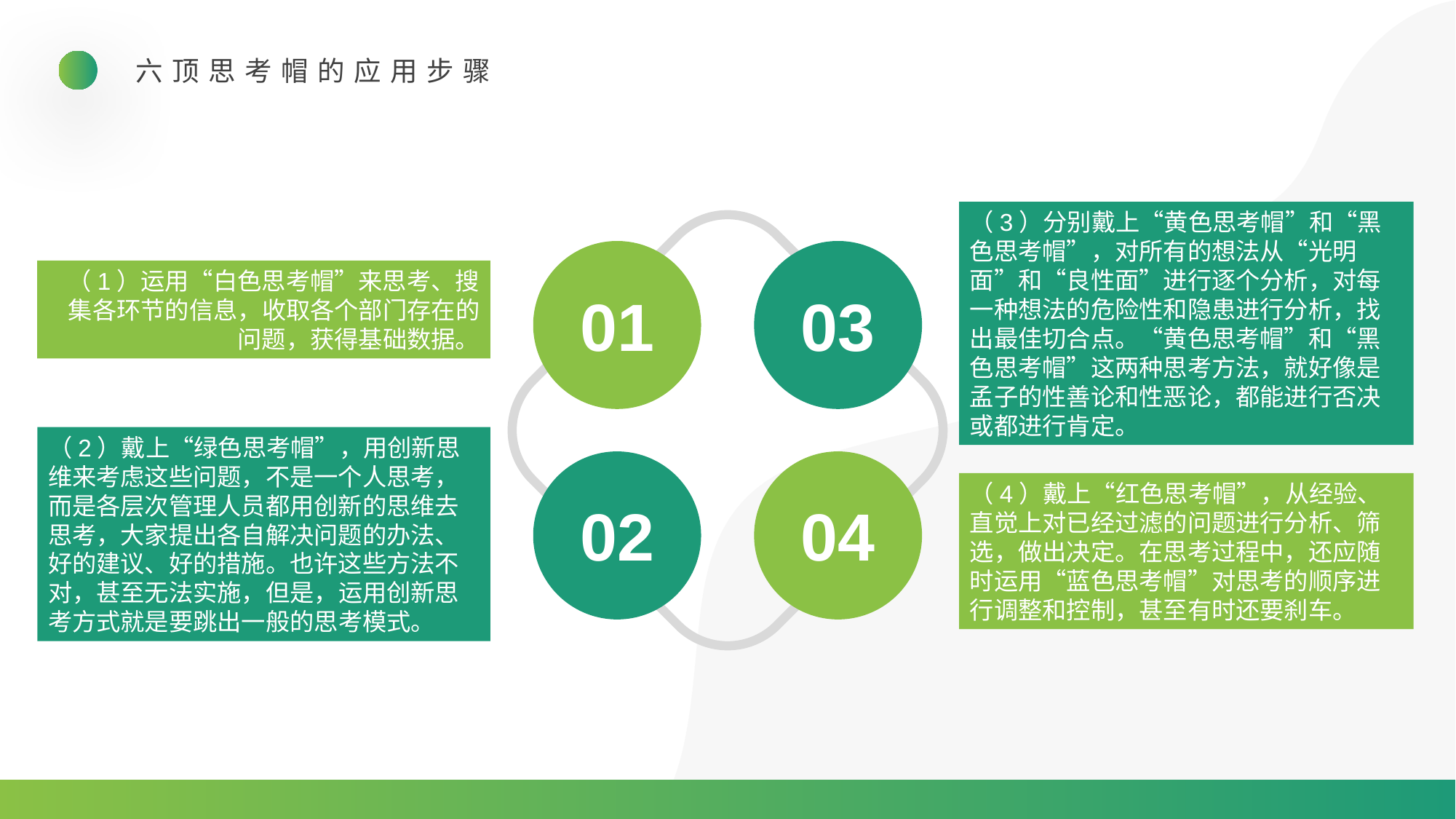

六顶思考帽的应用步骤
（3）分别戴上“黄色思考帽”和“黑色思考帽”，对所有的想法从“光明面”和“良性面”进行逐个分析，对每一种想法的危险性和隐患进行分析，找出最佳切合点。“黄色思考帽”和“黑色思考帽”这两种思考方法，就好像是孟子的性善论和性恶论，都能进行否决或都进行肯定。

（1）运用“白色思考帽”来思考、搜集各环节的信息，收取各个部门存在的问题，获得基础数据。
01
03
（2）戴上“绿色思考帽”，用创新思维来考虑这些问题，不是一个人思考，而是各层次管理人员都用创新的思维去思考，大家提出各自解决问题的办法、好的建议、好的措施。也许这些方法不对，甚至无法实施，但是，运用创新思考方式就是要跳出一般的思考模式。
（4）戴上“红色思考帽”，从经验、直觉上对已经过滤的问题进行分析、筛选，做出决定。在思考过程中，还应随时运用“蓝色思考帽”对思考的顺序进行调整和控制，甚至有时还要刹车。
02
04